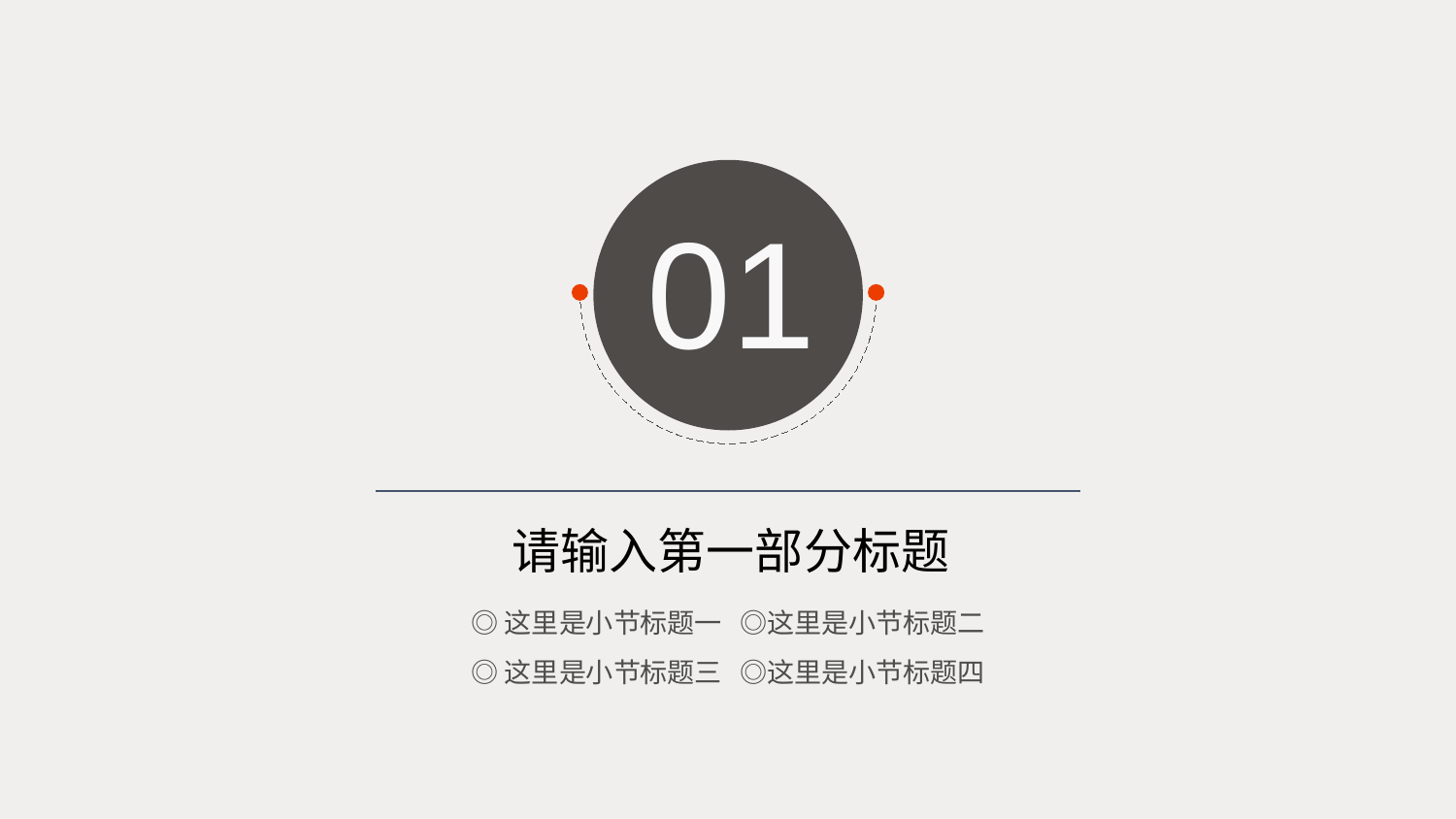

01

请输入第一部分标题
◎这里是小节标题一   ◎这里是小节标题二
◎这里是小节标题三   ◎这里是小节标题四